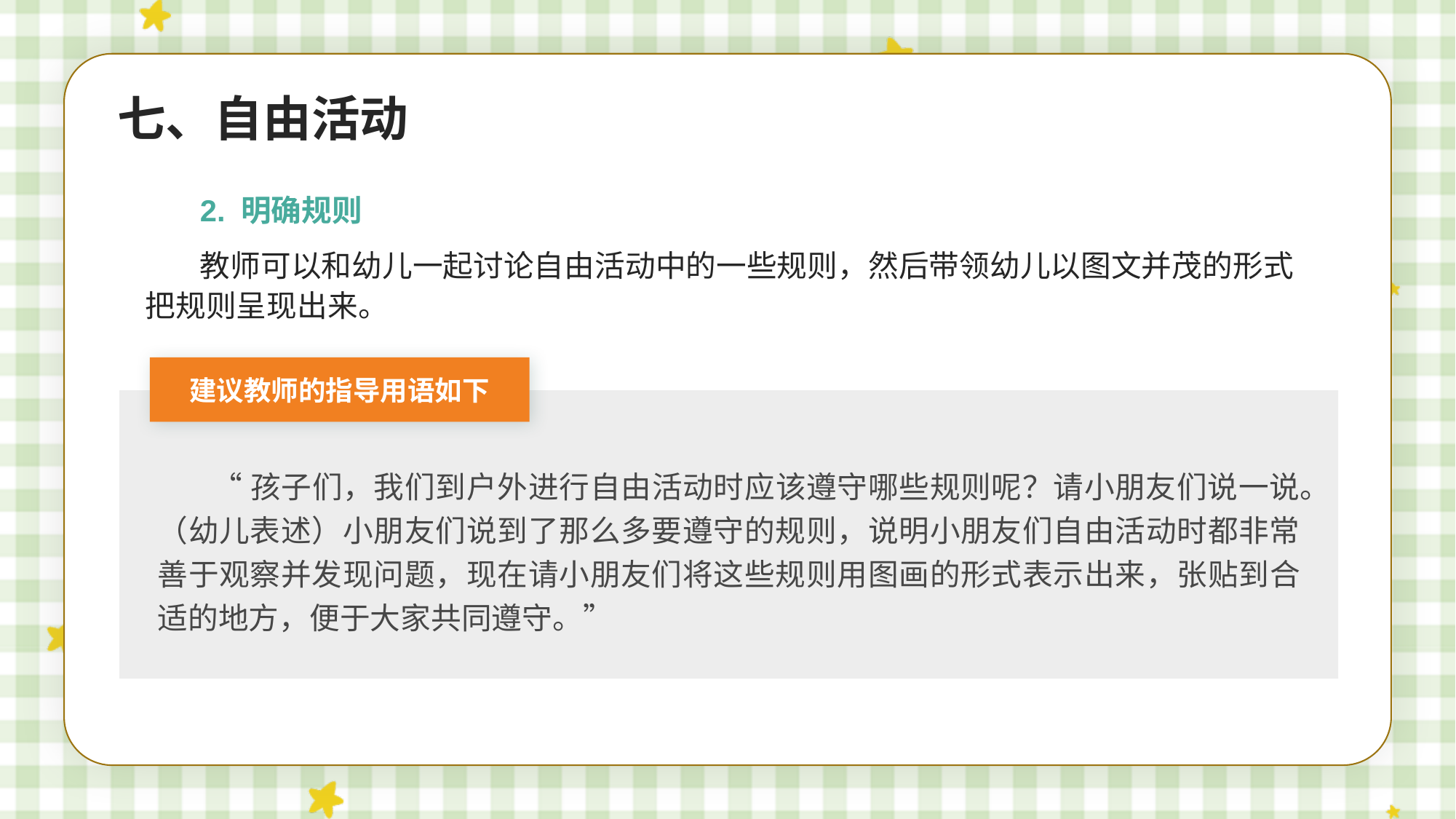

七、自由活动
2. 明确规则
教师可以和幼儿一起讨论自由活动中的一些规则，然后带领幼儿以图文并茂的形式把规则呈现出来。
建议教师的指导用语如下
“孩子们，我们到户外进行自由活动时应该遵守哪些规则呢？请小朋友们说一说。（幼儿表述）小朋友们说到了那么多要遵守的规则，说明小朋友们自由活动时都非常善于观察并发现问题，现在请小朋友们将这些规则用图画的形式表示出来，张贴到合适的地方，便于大家共同遵守。”